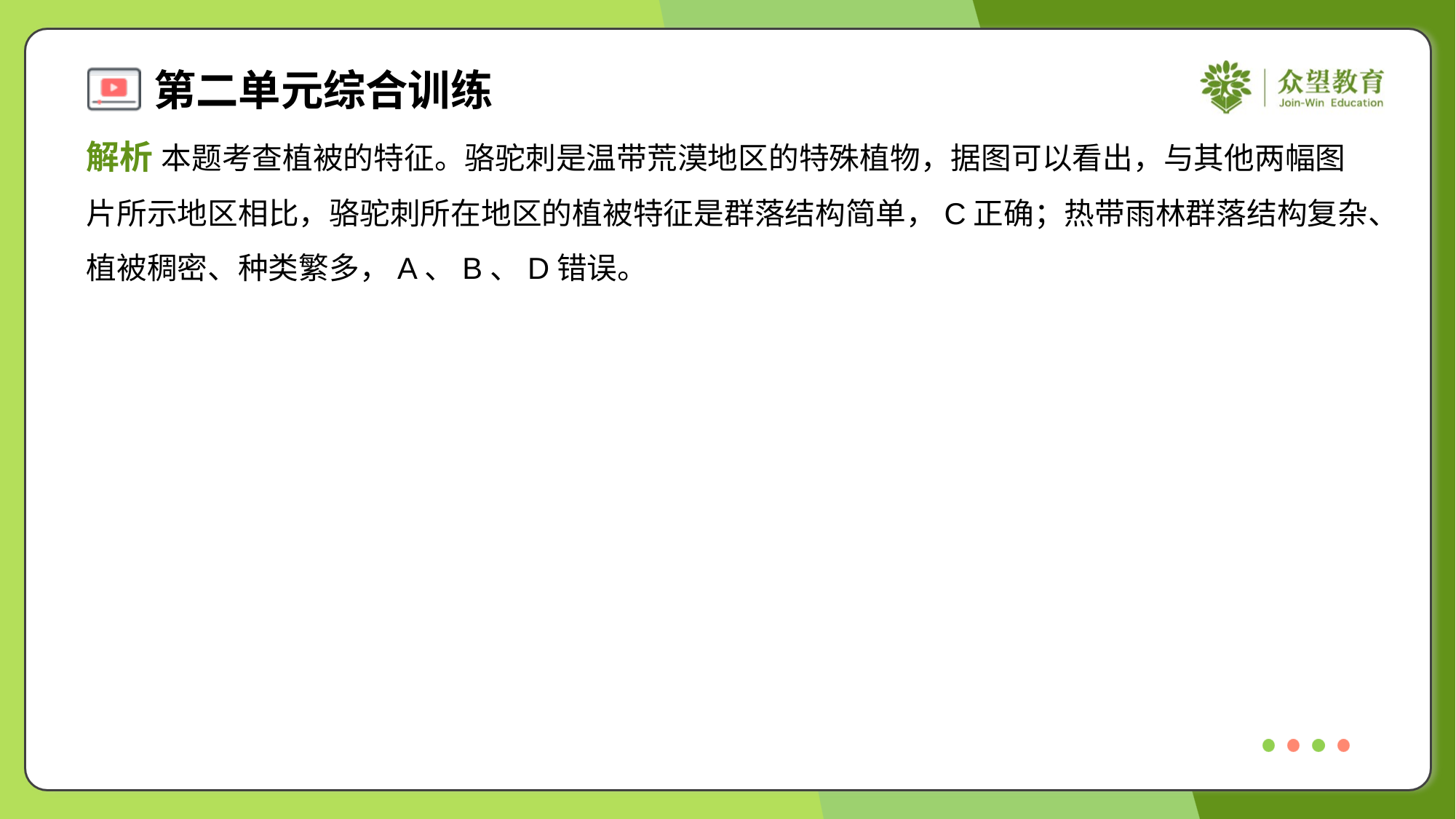

解析 本题考查植被的特征。骆驼刺是温带荒漠地区的特殊植物，据图可以看出，与其他两幅图
片所示地区相比，骆驼刺所在地区的植被特征是群落结构简单，C正确；热带雨林群落结构复杂、
植被稠密、种类繁多，A、B、D错误。